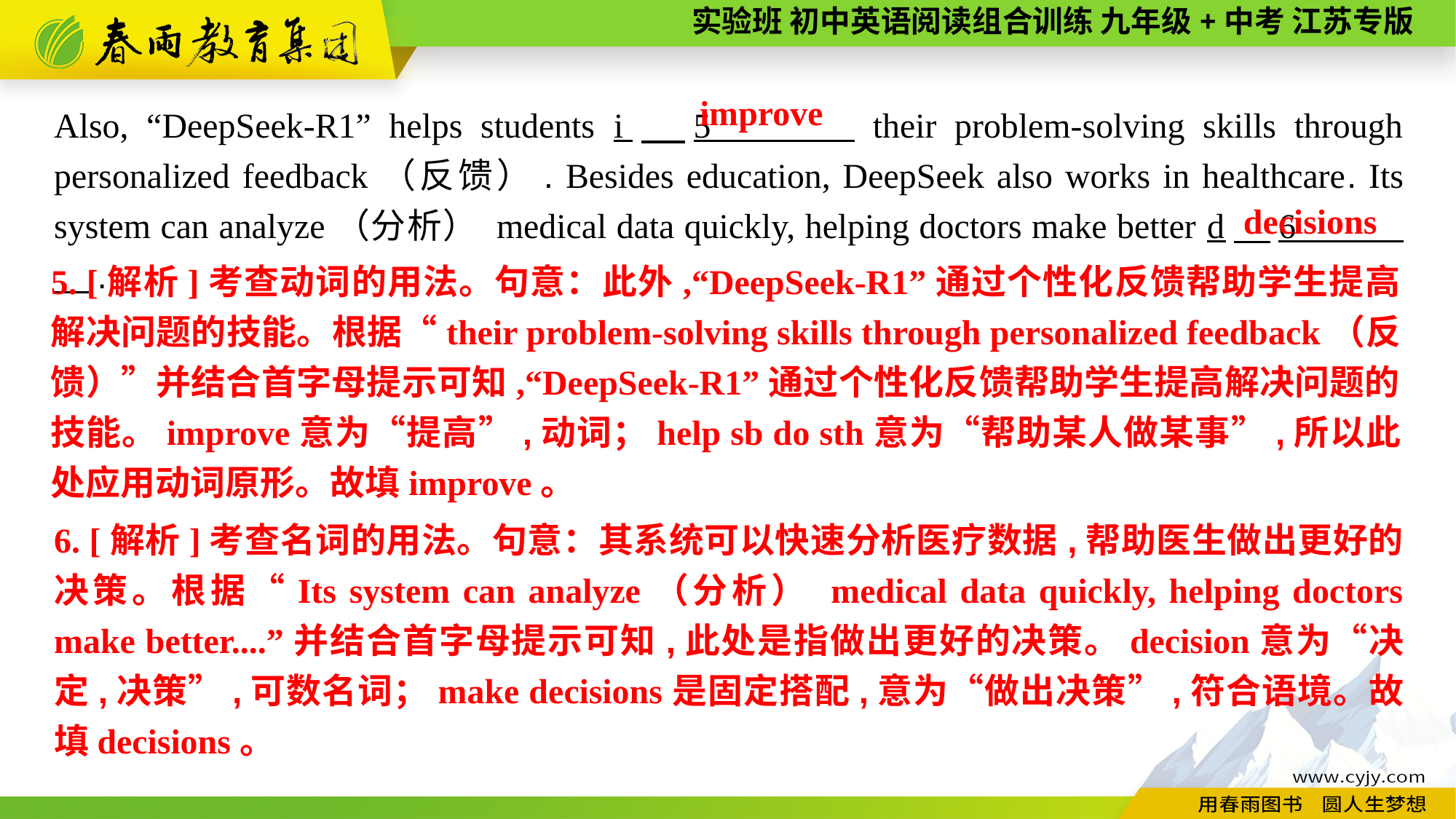

improve
Also, “DeepSeek-R1” helps students i　5         their problem-solving skills through personalized feedback（反馈）. Besides education, DeepSeek also works in healthcare. Its system can analyze（分析） medical data quickly, helping doctors make better d　6            　.
decisions
5. [解析]考查动词的用法。句意：此外,“DeepSeek-R1”通过个性化反馈帮助学生提高解决问题的技能。根据“their problem-solving skills through personalized feedback（反馈）”并结合首字母提示可知,“DeepSeek-R1”通过个性化反馈帮助学生提高解决问题的技能。improve意为“提高”,动词；help sb do sth意为“帮助某人做某事”,所以此处应用动词原形。故填improve。
6. [解析]考查名词的用法。句意：其系统可以快速分析医疗数据,帮助医生做出更好的决策。根据“Its system can analyze（分析） medical data quickly, helping doctors make better....”并结合首字母提示可知,此处是指做出更好的决策。decision意为“决定,决策”,可数名词；make decisions是固定搭配,意为“做出决策”,符合语境。故填decisions。